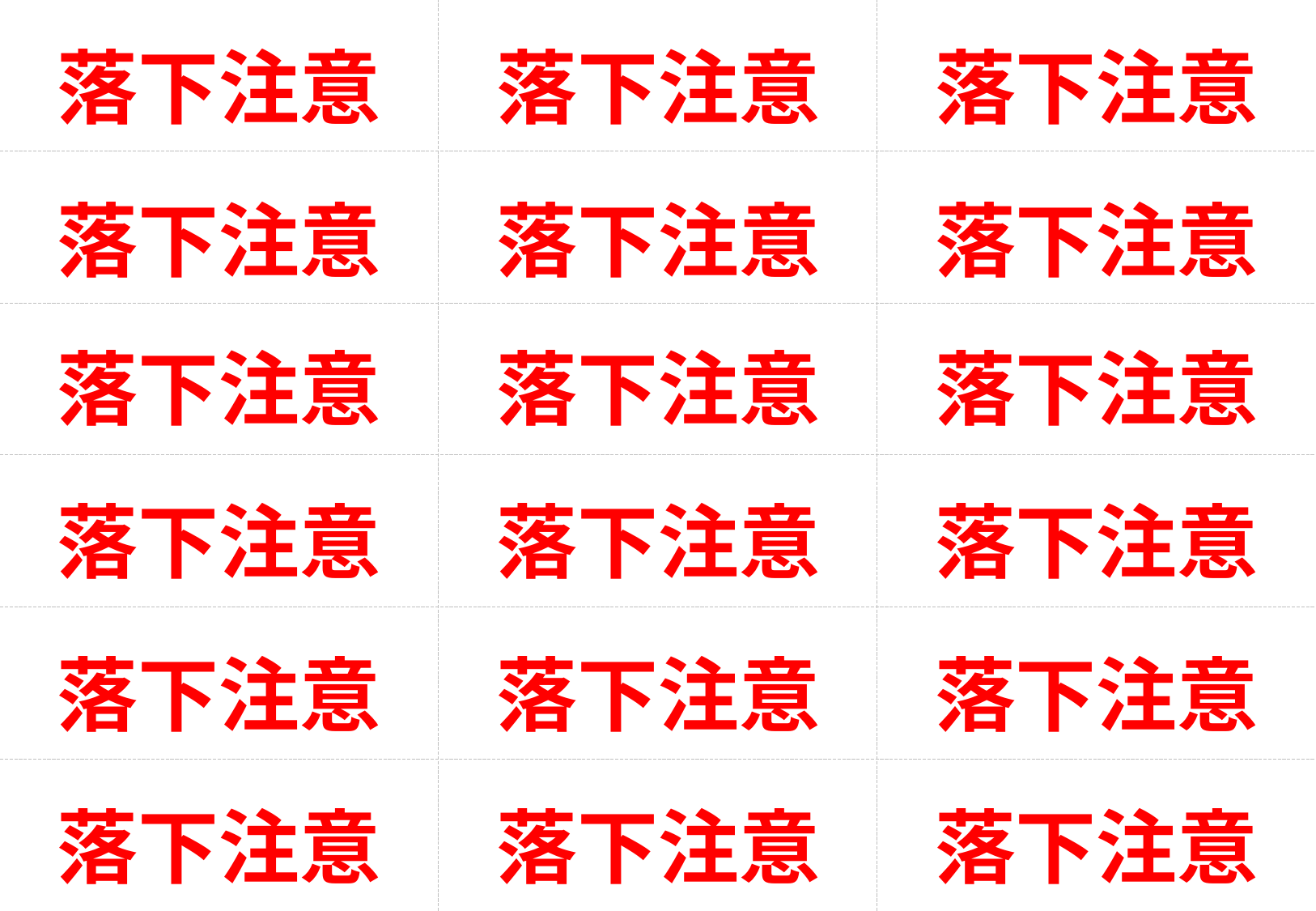

落下注意
落下注意
落下注意
落下注意
落下注意
落下注意
落下注意
落下注意
落下注意
落下注意
落下注意
落下注意
落下注意
落下注意
落下注意
落下注意
落下注意
落下注意